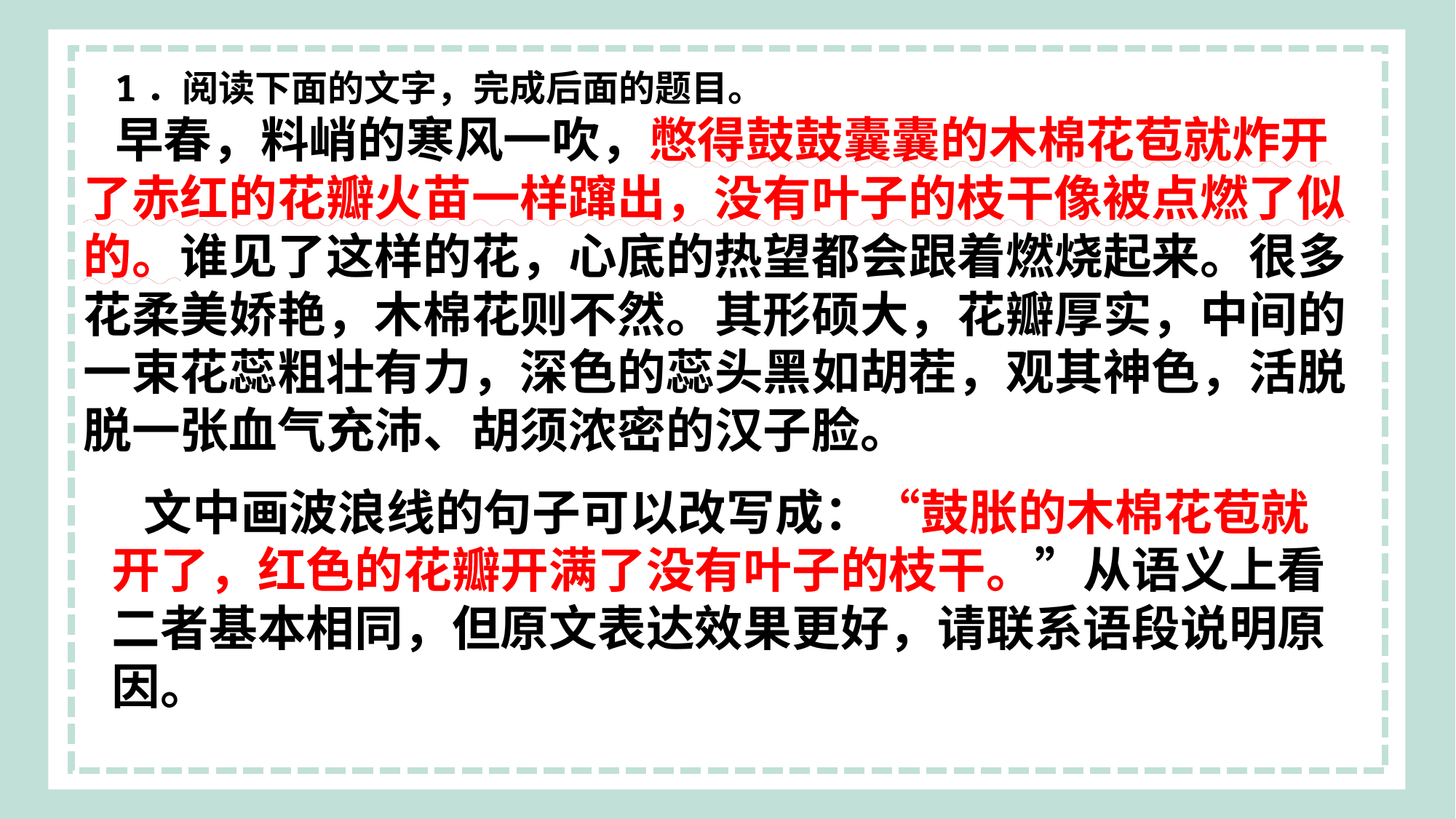

1．阅读下面的文字，完成后面的题目。
早春，料峭的寒风一吹，憋得鼓鼓囊囊的木棉花苞就炸开了赤红的花瓣火苗一样蹿出，没有叶子的枝干像被点燃了似的。谁见了这样的花，心底的热望都会跟着燃烧起来。很多花柔美娇艳，木棉花则不然。其形硕大，花瓣厚实，中间的一束花蕊粗壮有力，深色的蕊头黑如胡茬，观其神色，活脱脱一张血气充沛、胡须浓密的汉子脸。
文中画波浪线的句子可以改写成：“鼓胀的木棉花苞就开了，红色的花瓣开满了没有叶子的枝干。”从语义上看二者基本相同，但原文表达效果更好，请联系语段说明原因。